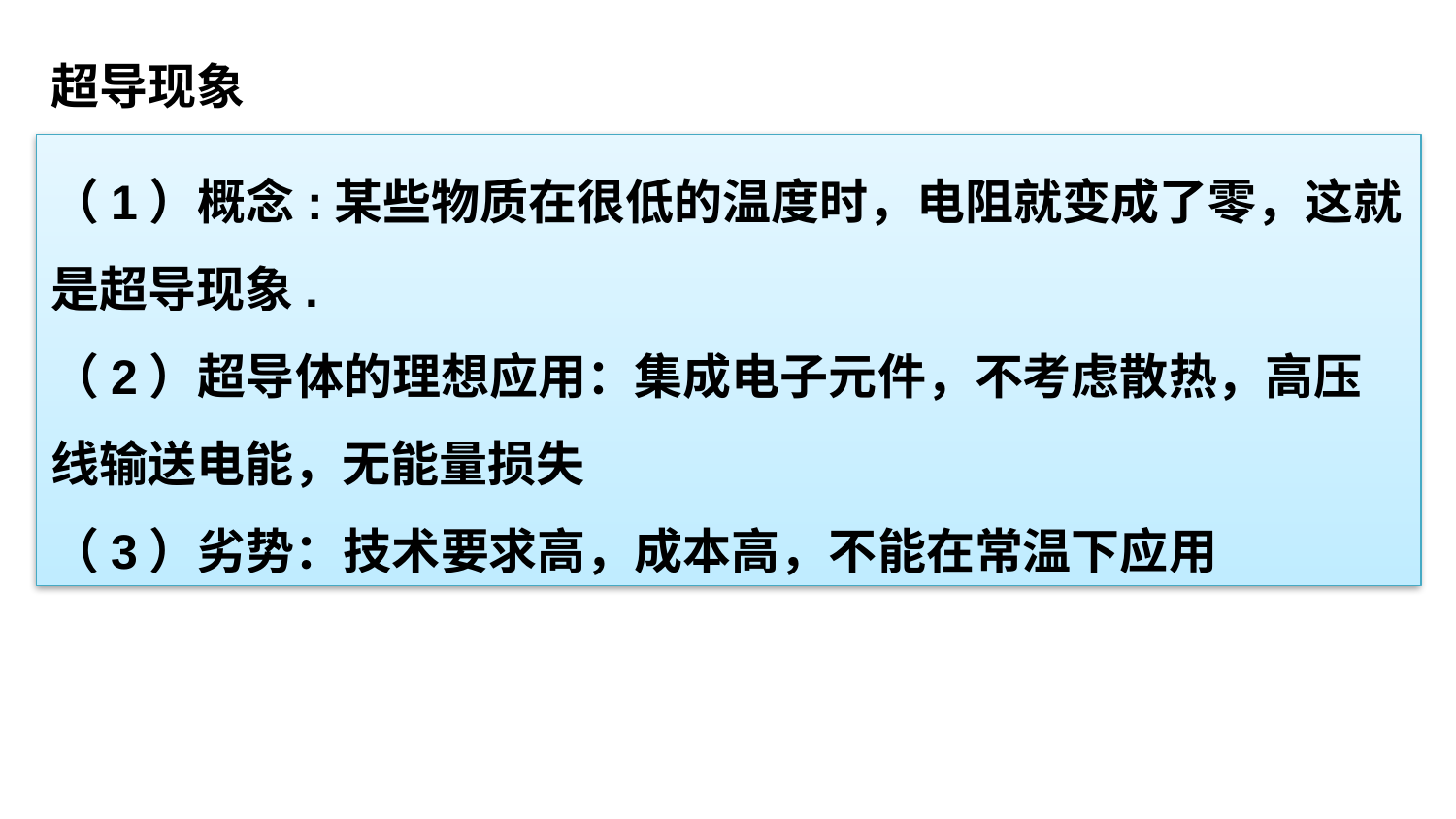

超导现象
（1）概念:某些物质在很低的温度时，电阻就变成了零，这就是超导现象.
（2）超导体的理想应用：集成电子元件，不考虑散热，高压线输送电能，无能量损失
（3）劣势：技术要求高，成本高，不能在常温下应用